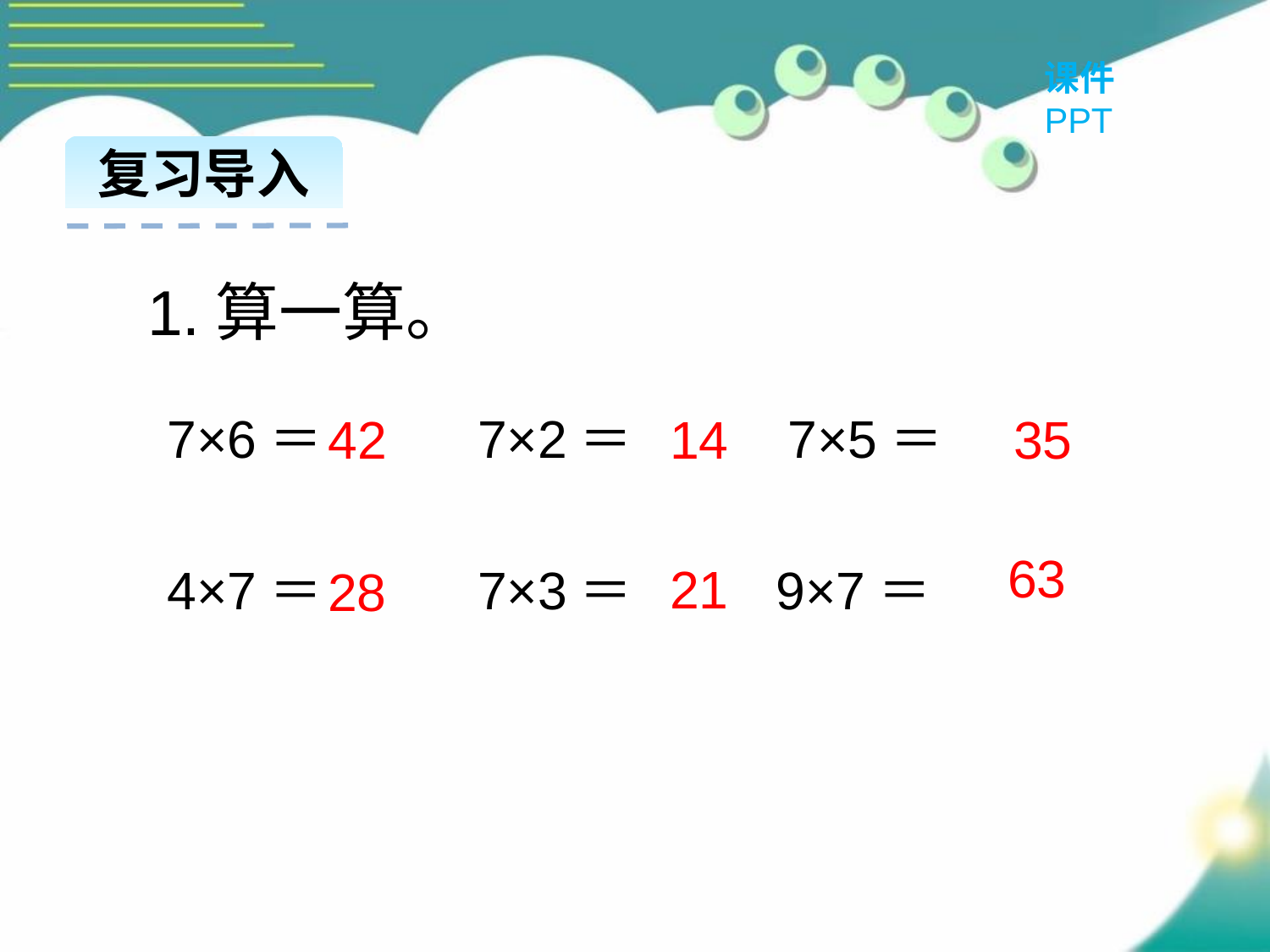

课件PPT
复习导入

1.算一算。
7×6＝            7×2＝            7×5＝

4×7＝            7×3＝           9×7＝
14
35
42
63
21
28